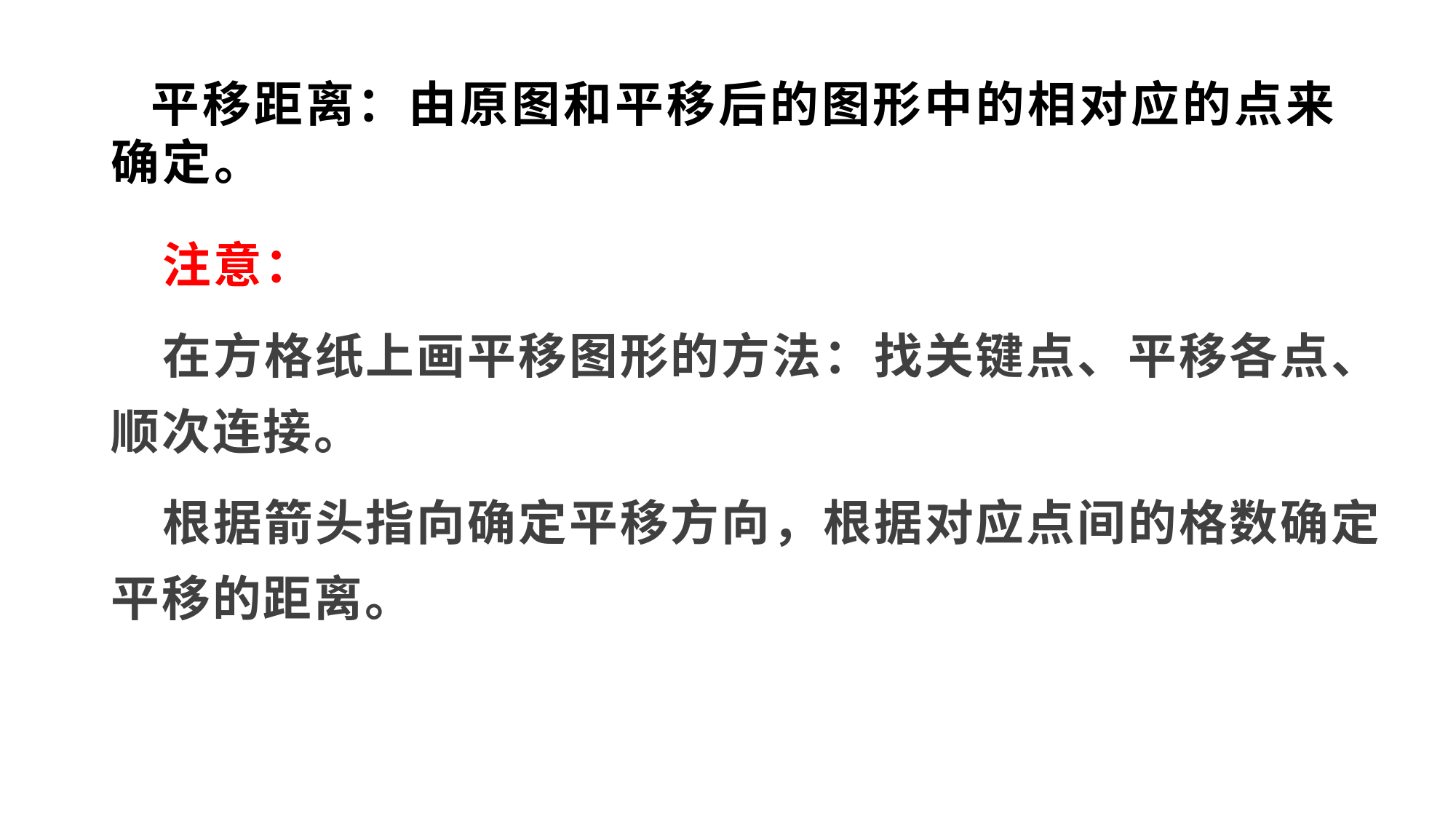

平移距离：由原图和平移后的图形中的相对应的点来确定。
   注意：
   在方格纸上画平移图形的方法：找关键点、平移各点、顺次连接。
   根据箭头指向确定平移方向，根据对应点间的格数确定平移的距离。